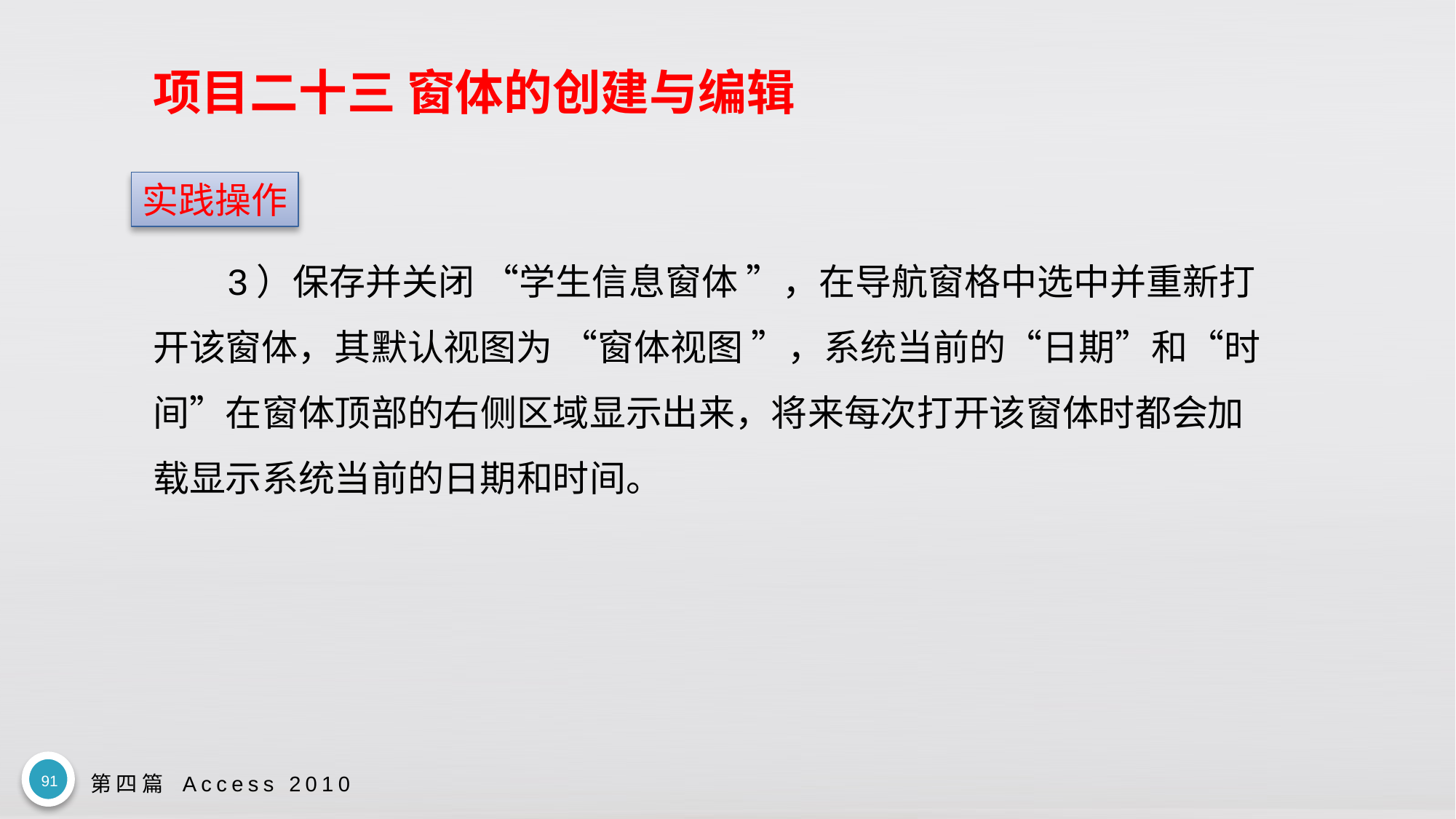

# 项目二十三 窗体的创建与编辑
实践操作
3）保存并关闭 “学生信息窗体 ”，在导航窗格中选中并重新打开该窗体，其默认视图为 “窗体视图 ”，系统当前的“日期”和“时间”在窗体顶部的右侧区域显示出来，将来每次打开该窗体时都会加载显示系统当前的日期和时间。
91